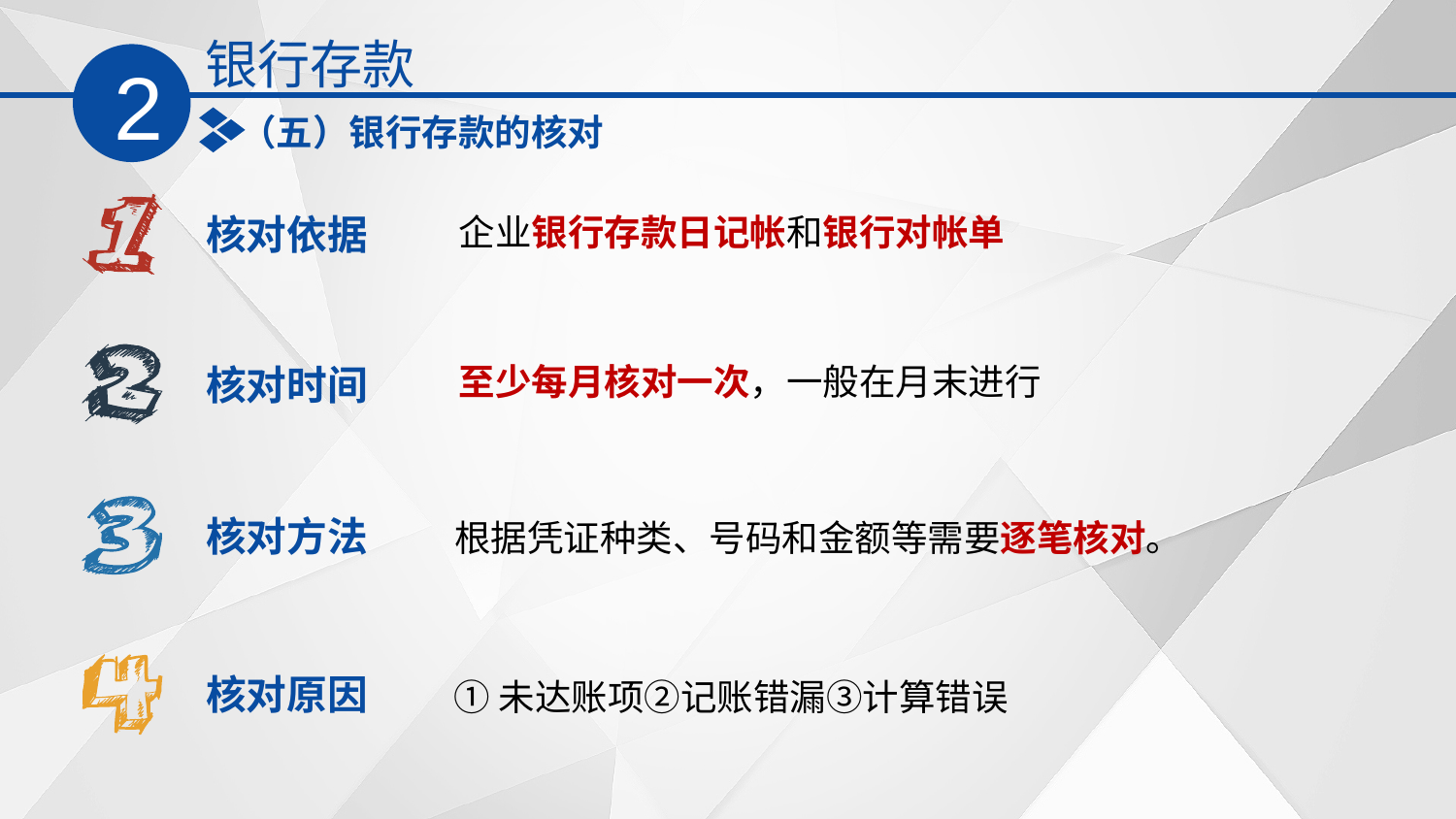

银行存款
2

（五）银行存款的核对

核对依据
企业银行存款日记帐和银行对帐单

核对时间
至少每月核对一次，一般在月末进行
根据凭证种类、号码和金额等需要逐笔核对。

核对方法

核对原因
①未达账项②记账错漏③计算错误